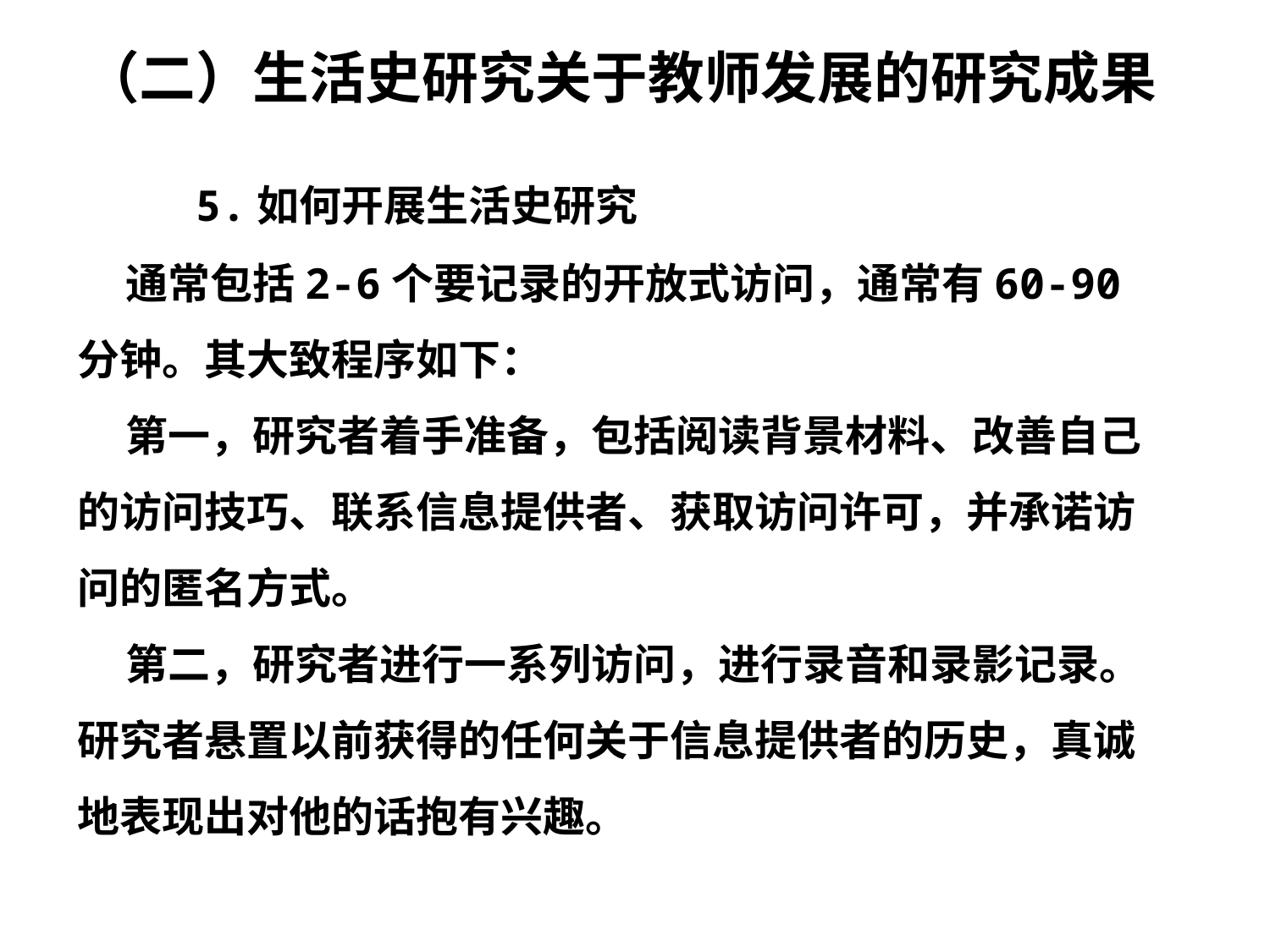

（二）生活史研究关于教师发展的研究成果
    5.如何开展生活史研究
    通常包括2-6个要记录的开放式访问，通常有60-90分钟。其大致程序如下：
    第一，研究者着手准备，包括阅读背景材料、改善自己的访问技巧、联系信息提供者、获取访问许可，并承诺访问的匿名方式。
    第二，研究者进行一系列访问，进行录音和录影记录。研究者悬置以前获得的任何关于信息提供者的历史，真诚地表现出对他的话抱有兴趣。